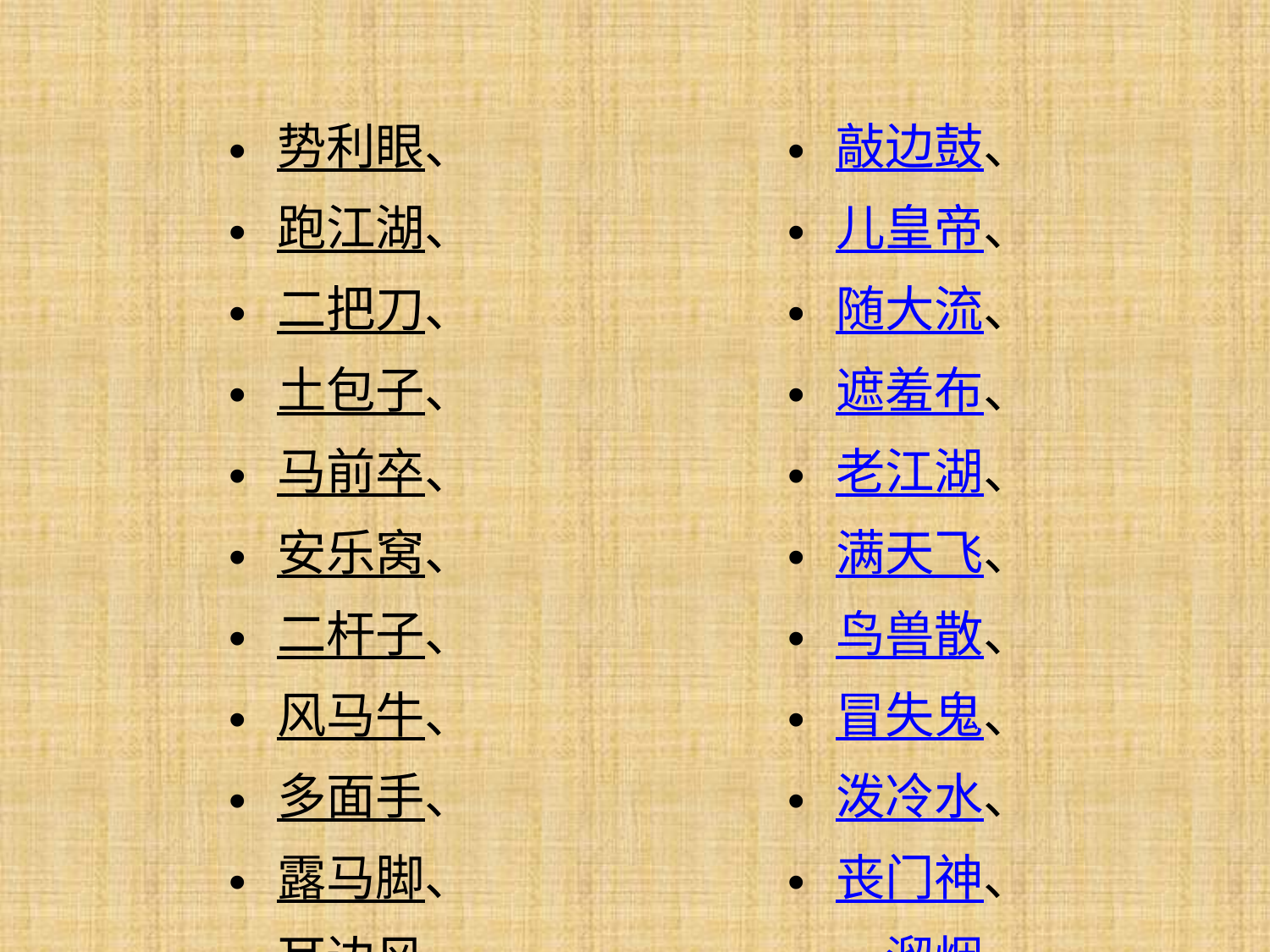

势利眼、
跑江湖、
二把刀、
土包子、
马前卒、
安乐窝、
二杆子、
风马牛、
多面手、
露马脚、
耳边风、

敲边鼓、
儿皇帝、
随大流、
遮羞布、
老江湖、
满天飞、
鸟兽散、
冒失鬼、
泼冷水、
丧门神、
一溜烟、